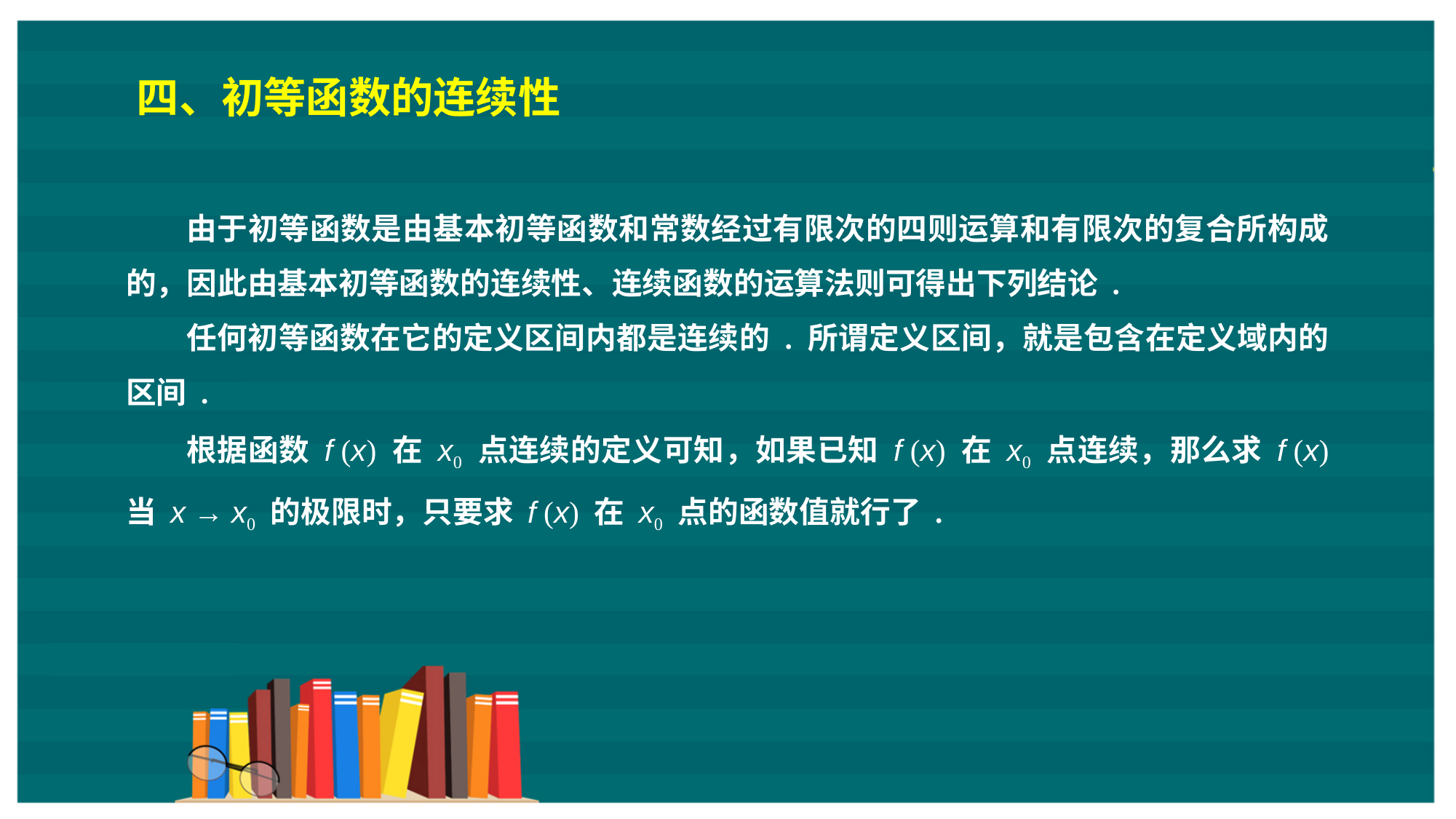

四、初等函数的连续性
由于初等函数是由基本初等函数和常数经过有限次的四则运算和有限次的复合所构成的，因此由基本初等函数的连续性、连续函数的运算法则可得出下列结论 .
任何初等函数在它的定义区间内都是连续的 . 所谓定义区间，就是包含在定义域内的区间 .
根据函数 f (x) 在 x0 点连续的定义可知，如果已知 f (x) 在 x0 点连续，那么求 f (x) 当 x → x0 的极限时，只要求 f (x) 在 x0 点的函数值就行了 .